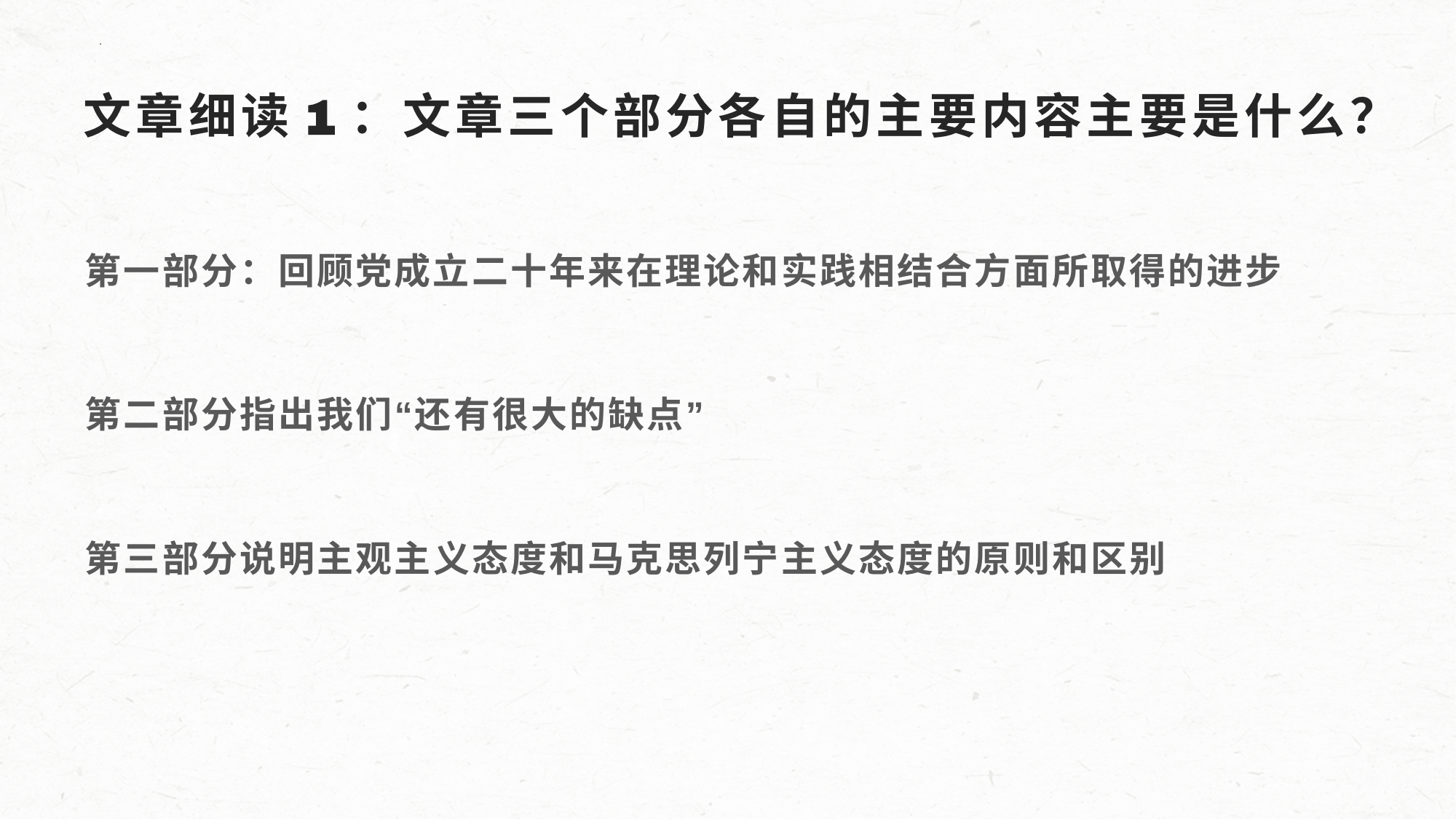

文章细读1：文章三个部分各自的主要内容主要是什么？
第一部分：回顾党成立二十年来在理论和实践相结合方面所取得的进步

第二部分指出我们“还有很大的缺点”

第三部分说明主观主义态度和马克思列宁主义态度的原则和区别